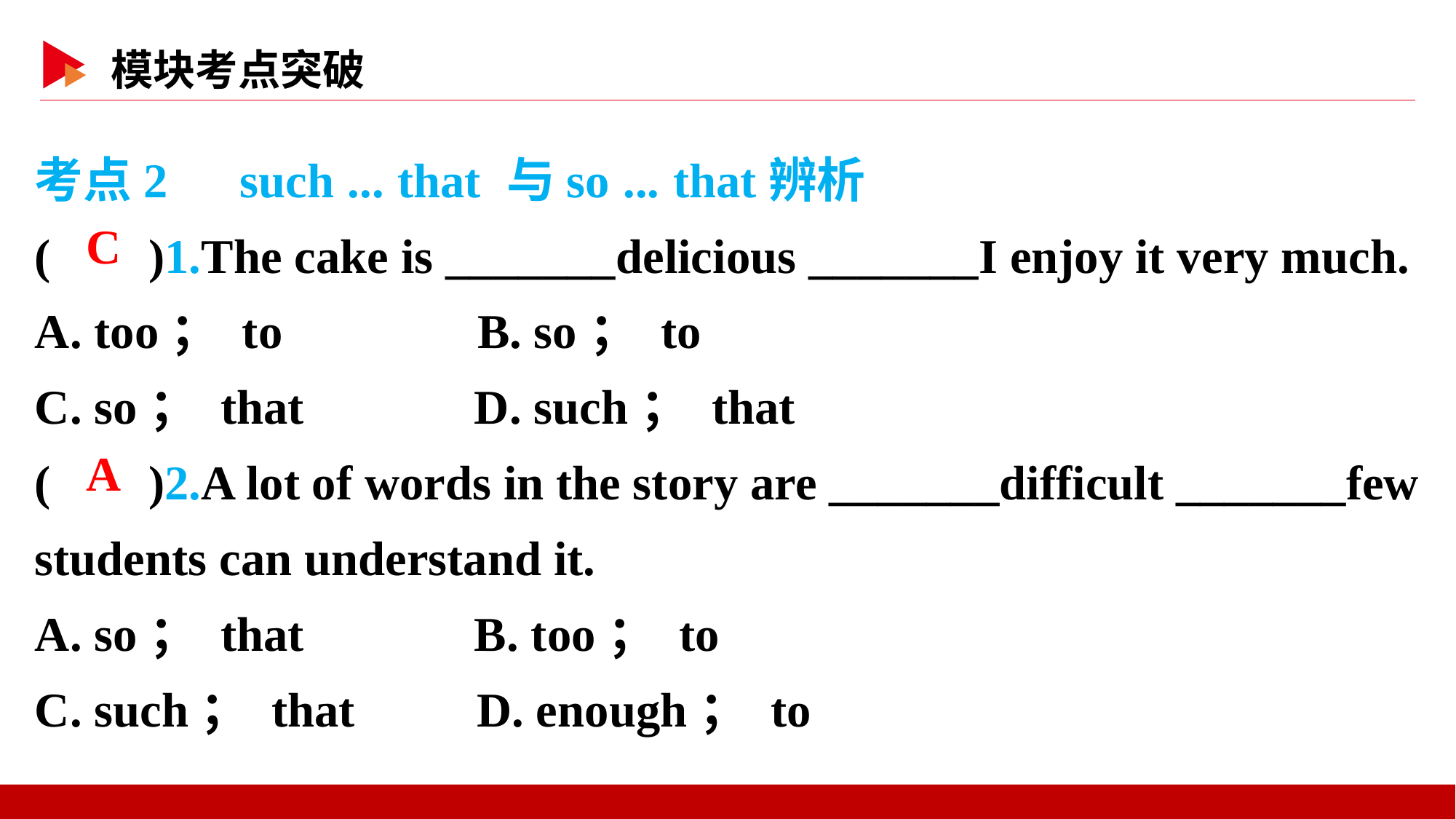

考点2　such ... that 与so ... that辨析
(        )1.The cake is _______delicious _______I enjoy it very much.
A. too； to                B. so； to
C. so； that              D. such； that
(        )2.A lot of words in the story are _______difficult _______few students can understand it.
A. so； that              B. too； to
C. such； that          D. enough； to
   C
   A